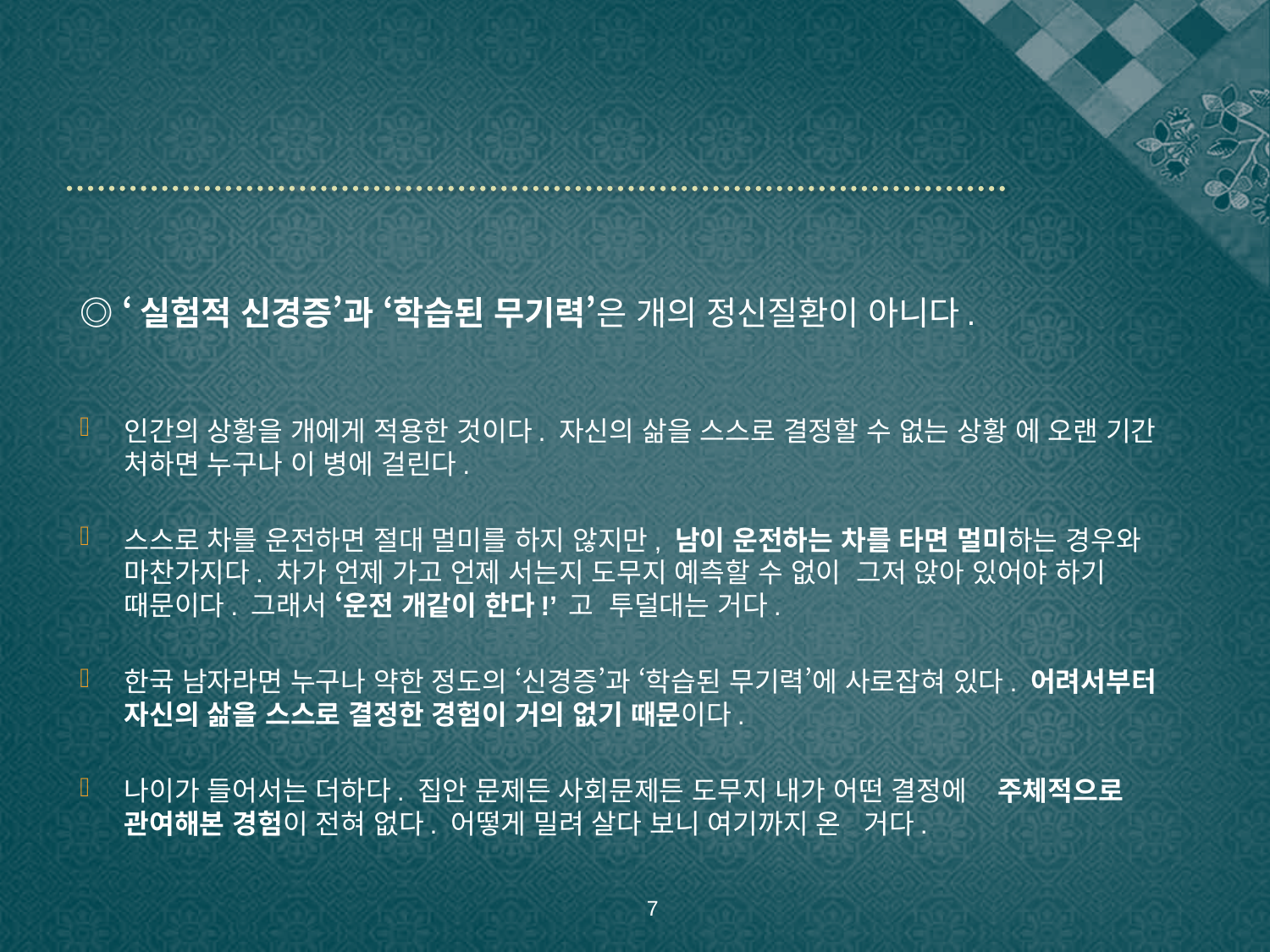

#

◎ ‘실험적 신경증’과 ‘학습된 무기력’은 개의 정신질환이 아니다.

인간의 상황을 개에게 적용한 것이다. 자신의 삶을 스스로 결정할 수 없는 상황 에 오랜 기간 처하면 누구나 이 병에 걸린다.

스스로 차를 운전하면 절대 멀미를 하지 않지만, 남이 운전하는 차를 타면 멀미하는 경우와 마찬가지다. 차가 언제 가고 언제 서는지 도무지 예측할 수 없이  그저 앉아 있어야 하기 때문이다. 그래서 ‘운전 개같이 한다!’ 고  투덜대는 거다.

한국 남자라면 누구나 약한 정도의 ‘신경증’과 ‘학습된 무기력’에 사로잡혀 있다. 어려서부터 자신의 삶을 스스로 결정한 경험이 거의 없기 때문이다.

나이가 들어서는 더하다. 집안 문제든 사회문제든 도무지 내가 어떤 결정에    주체적으로 관여해본 경험이 전혀 없다. 어떻게 밀려 살다 보니 여기까지 온   거다.

7